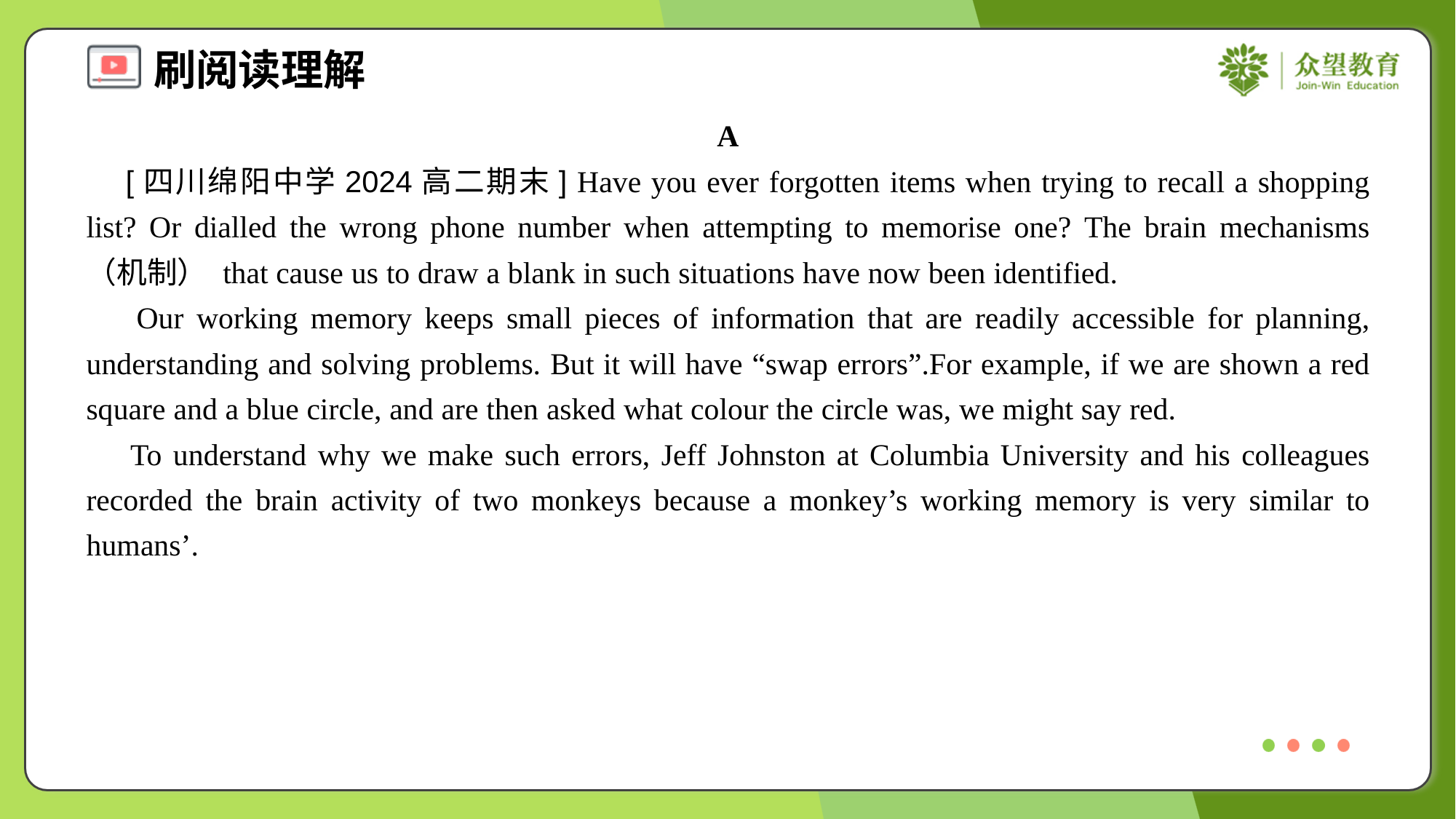

A
    [四川绵阳中学2024高二期末] Have you ever forgotten items when trying to recall a shopping list? Or dialled the wrong phone number when attempting to memorise one? The brain mechanisms （机制） that cause us to draw a blank in such situations have now been identified.
    Our working memory keeps small pieces of information that are readily accessible for planning, understanding and solving problems. But it will have “swap errors”.For example, if we are shown a red square and a blue circle, and are then asked what colour the circle was, we might say red.
    To understand why we make such errors, Jeff Johnston at Columbia University and his colleagues recorded the brain activity of two monkeys because a monkey’s working memory is very similar to humans’.